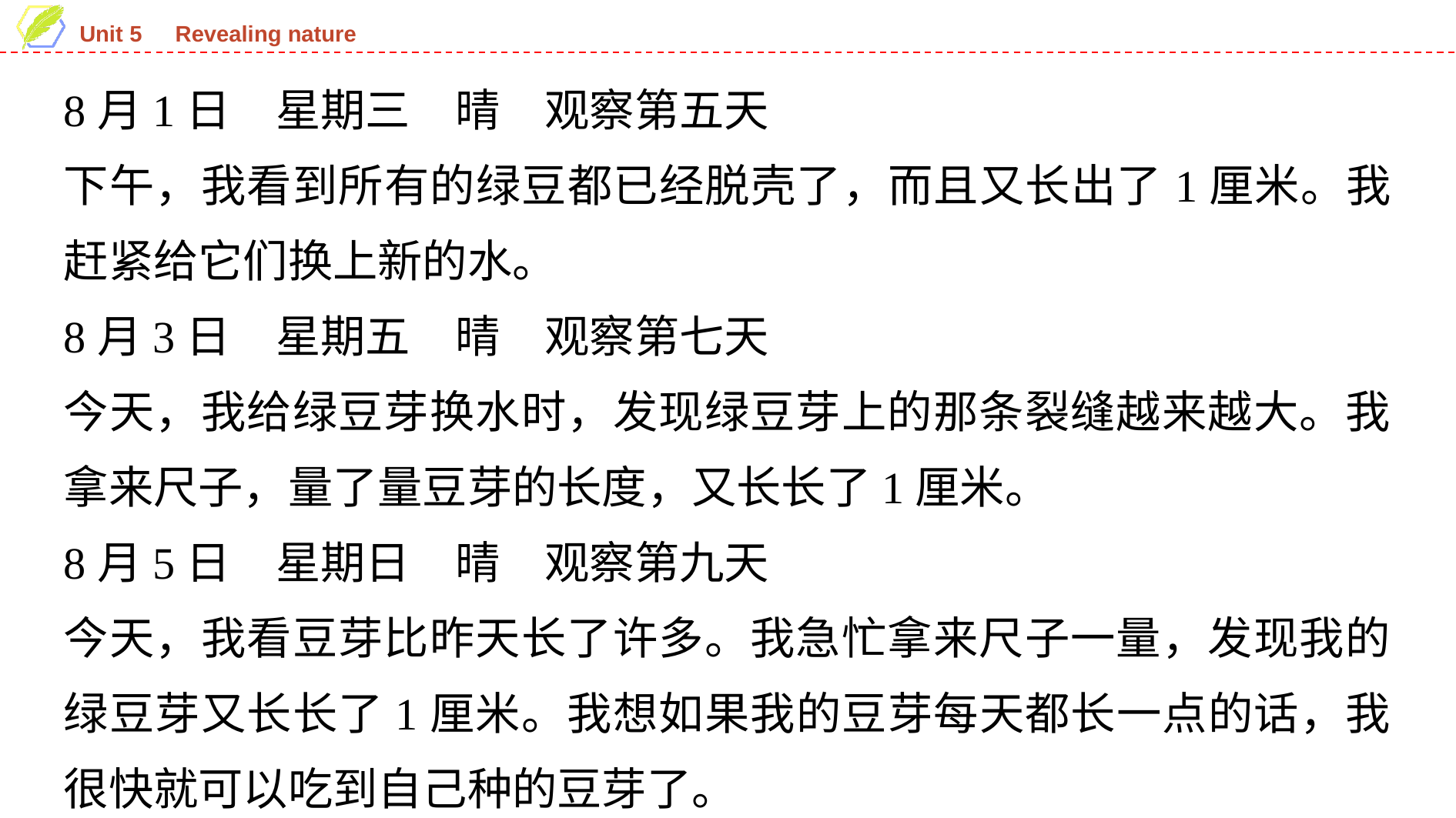

8月1日　星期三　晴　观察第五天
下午，我看到所有的绿豆都已经脱壳了，而且又长出了1厘米。我赶紧给它们换上新的水。
8月3日　星期五　晴　观察第七天
今天，我给绿豆芽换水时，发现绿豆芽上的那条裂缝越来越大。我拿来尺子，量了量豆芽的长度，又长长了1厘米。
8月5日　星期日　晴　观察第九天
今天，我看豆芽比昨天长了许多。我急忙拿来尺子一量，发现我的绿豆芽又长长了1厘米。我想如果我的豆芽每天都长一点的话，我很快就可以吃到自己种的豆芽了。